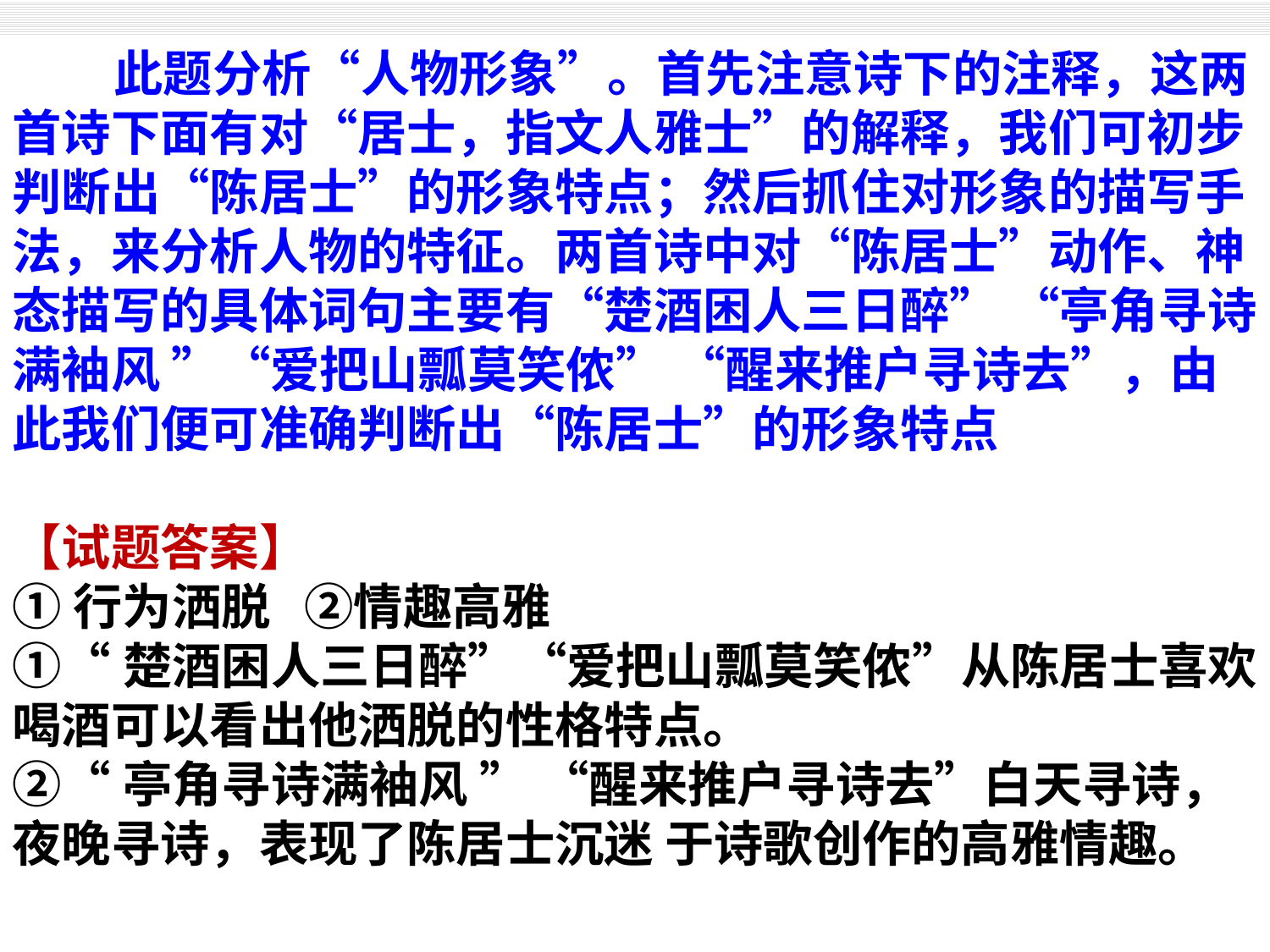

此题分析“人物形象”。首先注意诗下的注释，这两首诗下面有对“居士，指文人雅士”的解释，我们可初步判断出“陈居士”的形象特点；然后抓住对形象的描写手法，来分析人物的特征。两首诗中对“陈居士”动作、神态描写的具体词句主要有“楚酒困人三日醉” “亭角寻诗满袖风 ”“爱把山瓢莫笑侬” “醒来推户寻诗去”，由此我们便可准确判断出“陈居士”的形象特点

【试题答案】
①行为洒脱   ②情趣高雅
①“楚酒困人三日醉”“爱把山瓢莫笑侬”从陈居士喜欢喝酒可以看出他洒脱的性格特点。
②“亭角寻诗满袖风 ” “醒来推户寻诗去”白天寻诗，夜晚寻诗，表现了陈居士沉迷 于诗歌创作的高雅情趣。